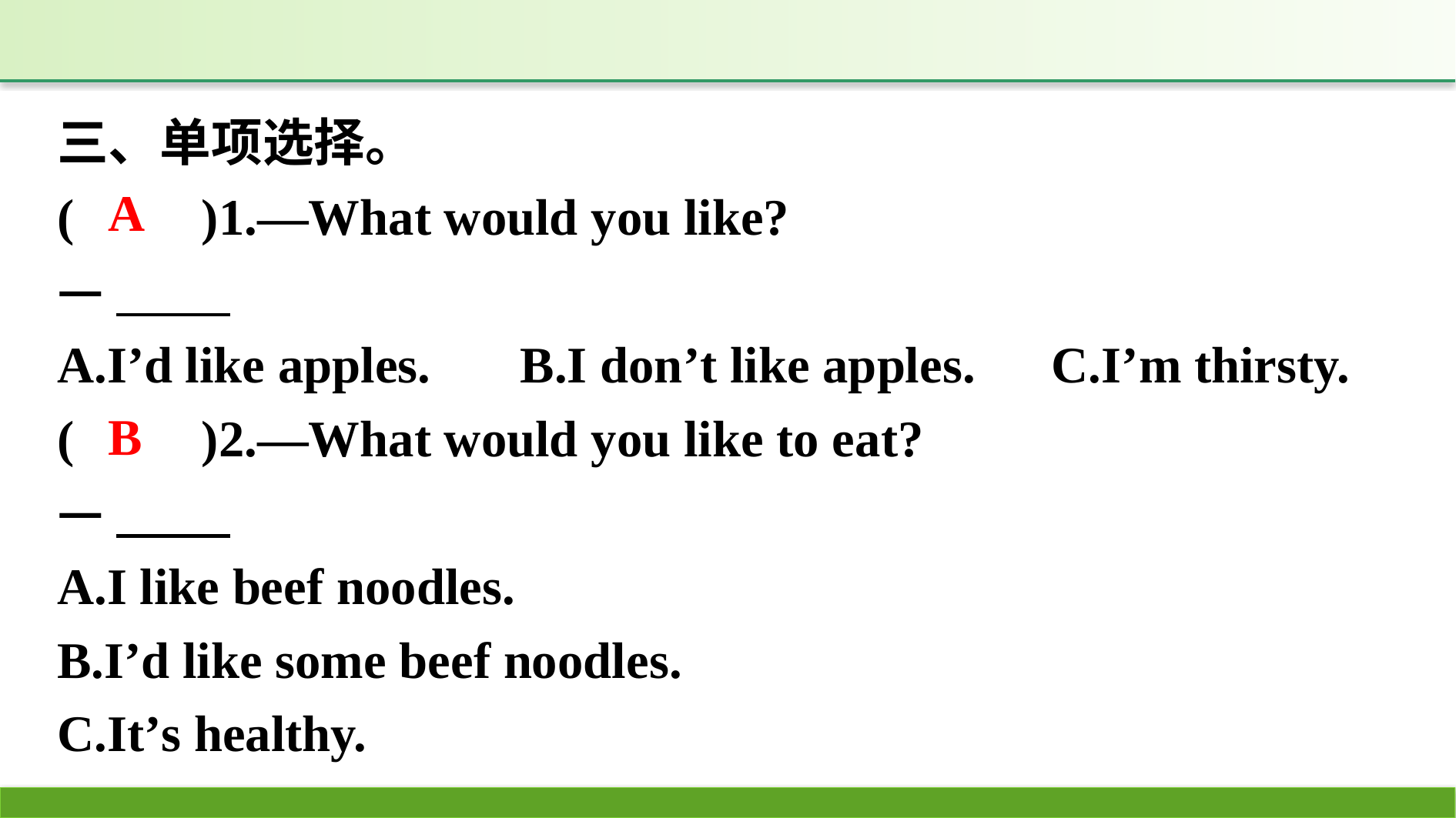

三、单项选择。
(　　)1.—What would you like?
—
A.I’d like apples. 　B.I don’t like apples.　C.I’m thirsty.
(　　)2.—What would you like to eat?
—
A.I like beef noodles.
B.I’d like some beef noodles.
C.It’s healthy.
A
B